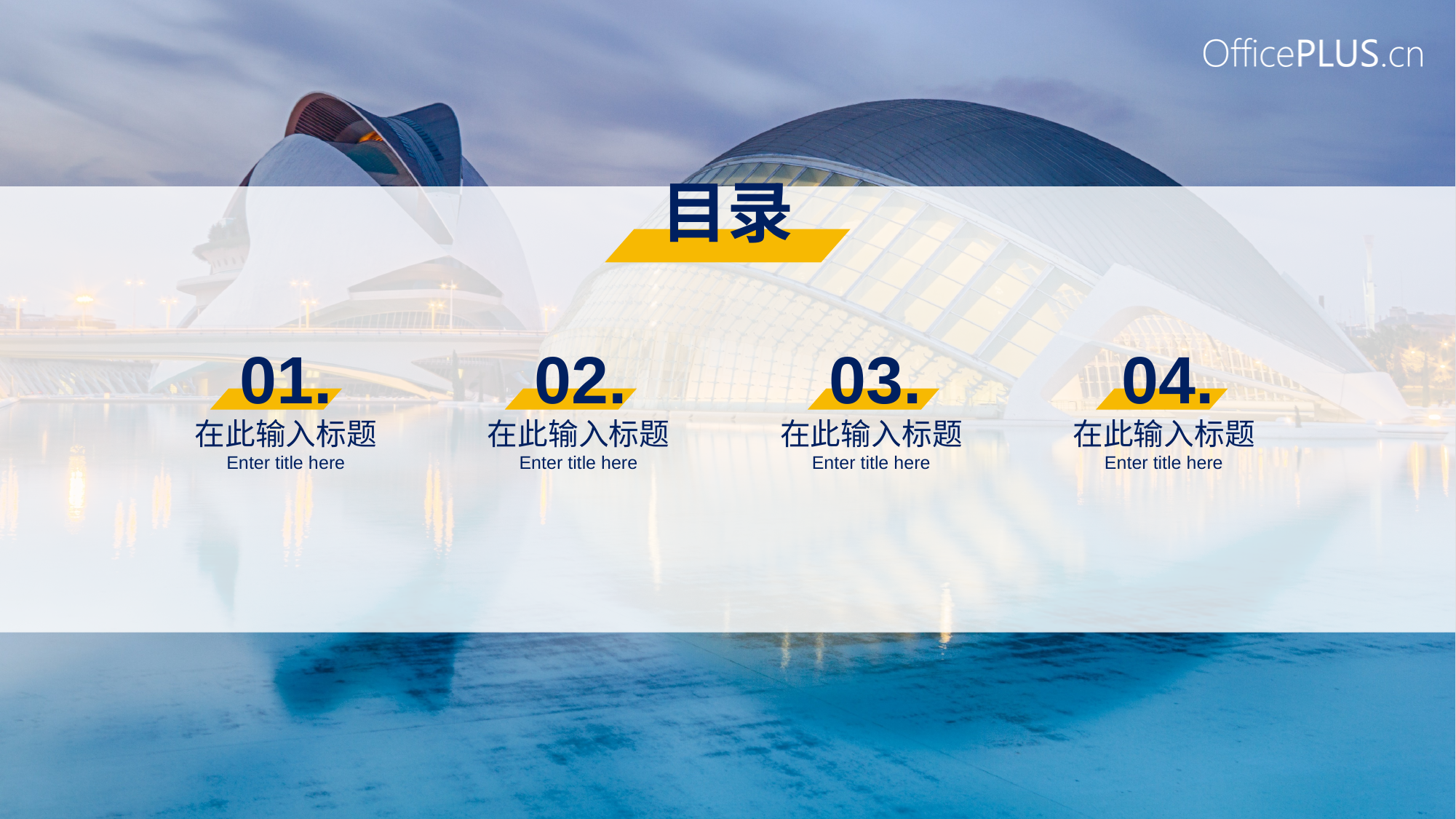

目录

01.
02.
03.
04.

在此输入标题
Enter title here
在此输入标题
Enter title here
在此输入标题
Enter title here
在此输入标题
Enter title here